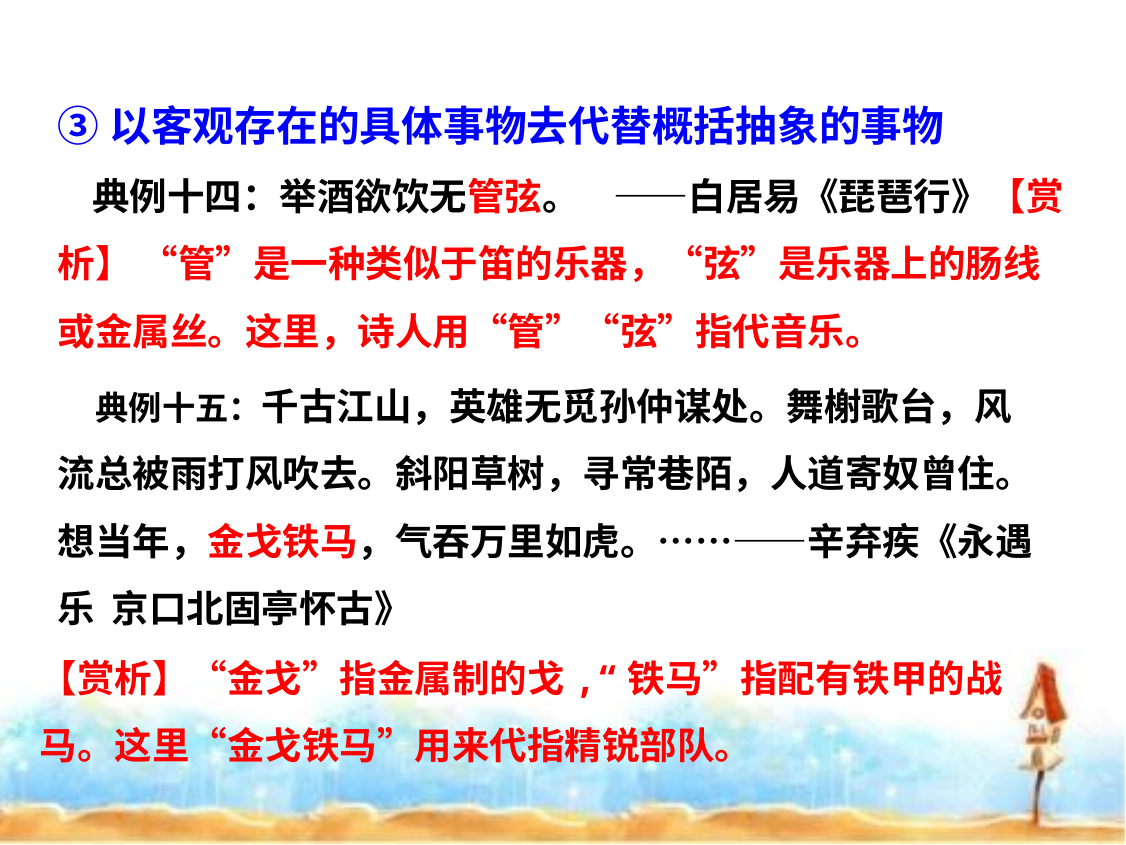

③以客观存在的具体事物去代替概括抽象的事物
   典例十四：举酒欲饮无管弦。    ——白居易《琵琶行》【赏析】 “管”是一种类似于笛的乐器，“弦”是乐器上的肠线或金属丝。这里，诗人用“管”“弦”指代音乐。
    典例十五：千古江山，英雄无觅孙仲谋处。舞榭歌台，风流总被雨打风吹去。斜阳草树，寻常巷陌，人道寄奴曾住。想当年，金戈铁马，气吞万里如虎。……——辛弃疾《永遇乐  京口北固亭怀古》
【赏析】“金戈”指金属制的戈,“铁马”指配有铁甲的战马。这里“金戈铁马”用来代指精锐部队。